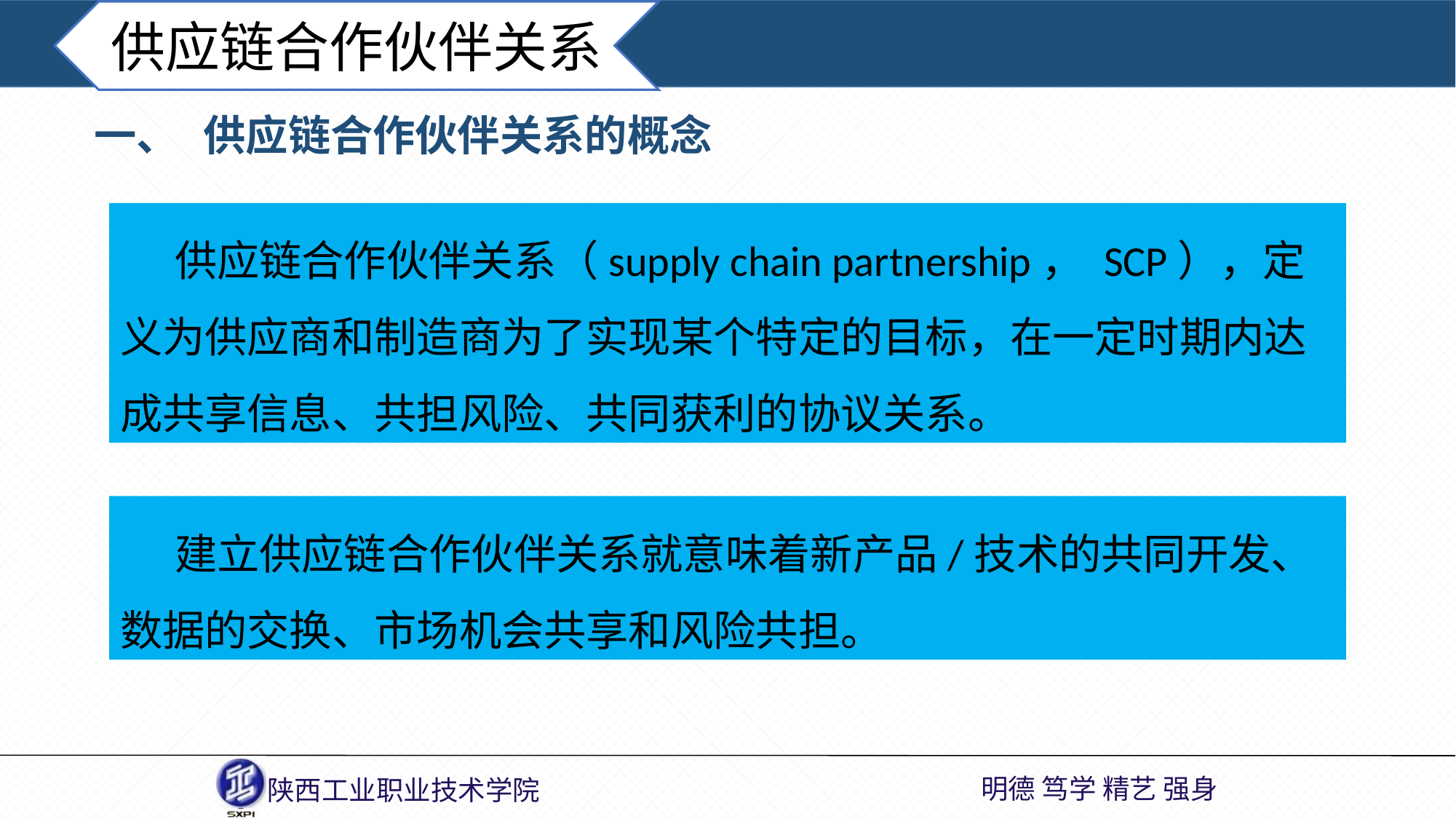

供应链合作伙伴关系
一、	供应链合作伙伴关系的概念
供应链合作伙伴关系（supply chain partnership， SCP），定义为供应商和制造商为了实现某个特定的目标，在一定时期内达成共享信息、共担风险、共同获利的协议关系。
建立供应链合作伙伴关系就意味着新产品/技术的共同开发、数据的交换、市场机会共享和风险共担。